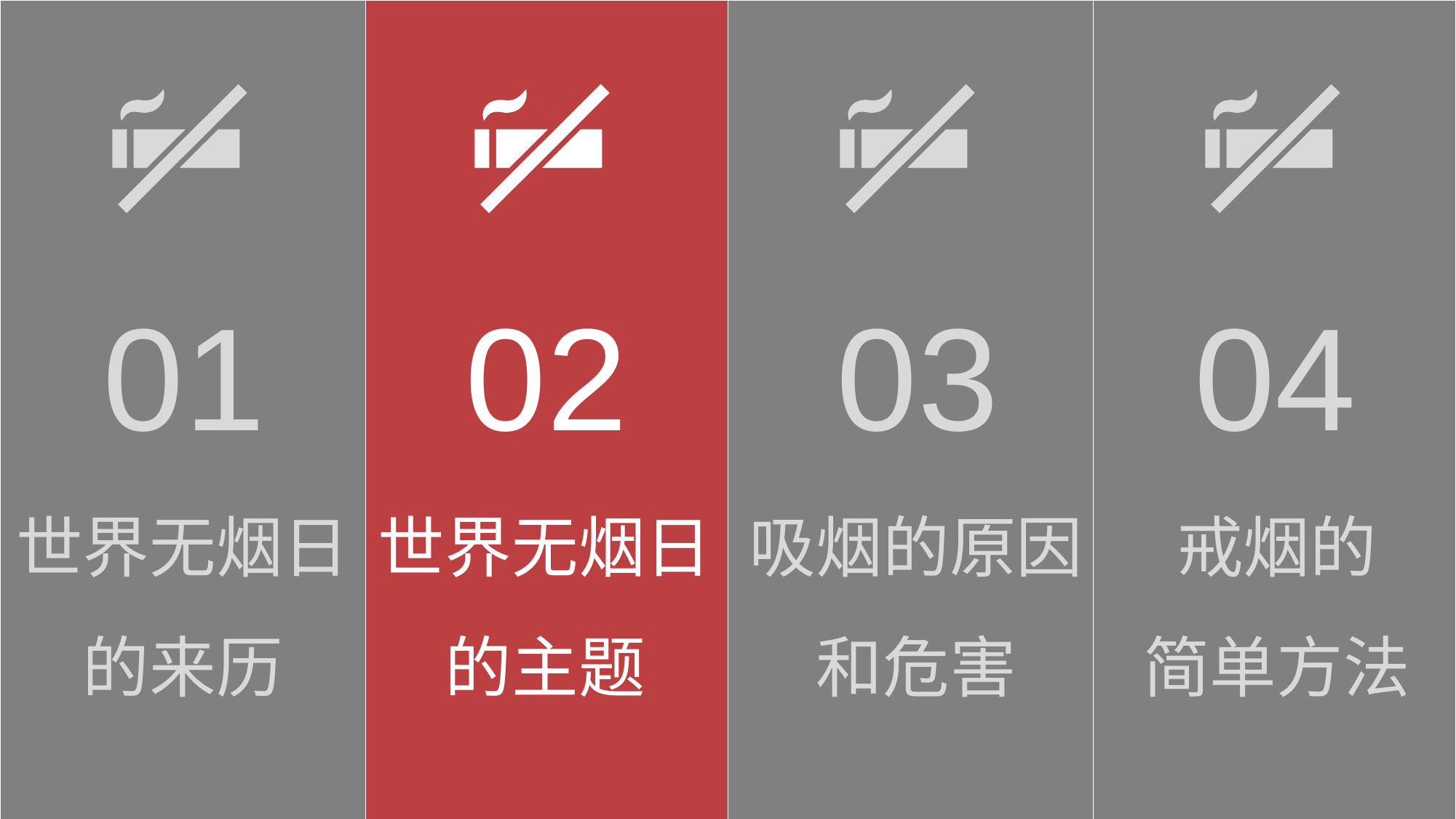

01
02
03
04
世界无烟日
的来历
世界无烟日
的主题
吸烟的原因
和危害
戒烟的
简单方法